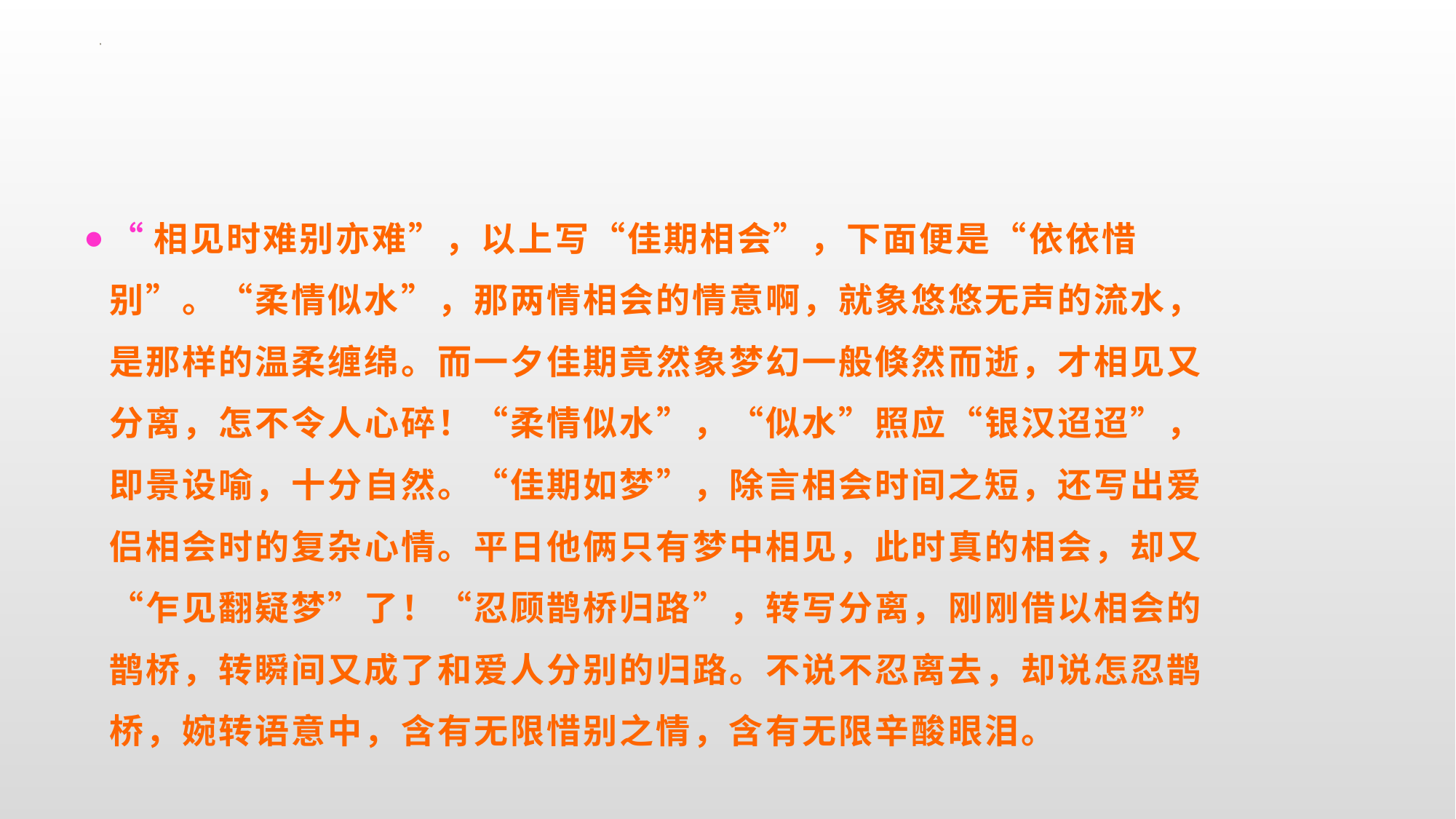

“相见时难别亦难”，以上写“佳期相会”，下面便是“依依惜别”。“柔情似水”，那两情相会的情意啊，就象悠悠无声的流水，是那样的温柔缠绵。而一夕佳期竟然象梦幻一般倏然而逝，才相见又分离，怎不令人心碎！“柔情似水”，“似水”照应“银汉迢迢”，即景设喻，十分自然。“佳期如梦”，除言相会时间之短，还写出爱侣相会时的复杂心情。平日他俩只有梦中相见，此时真的相会，却又“乍见翻疑梦”了！“忍顾鹊桥归路”，转写分离，刚刚借以相会的鹊桥，转瞬间又成了和爱人分别的归路。不说不忍离去，却说怎忍鹊桥，婉转语意中，含有无限惜别之情，含有无限辛酸眼泪。